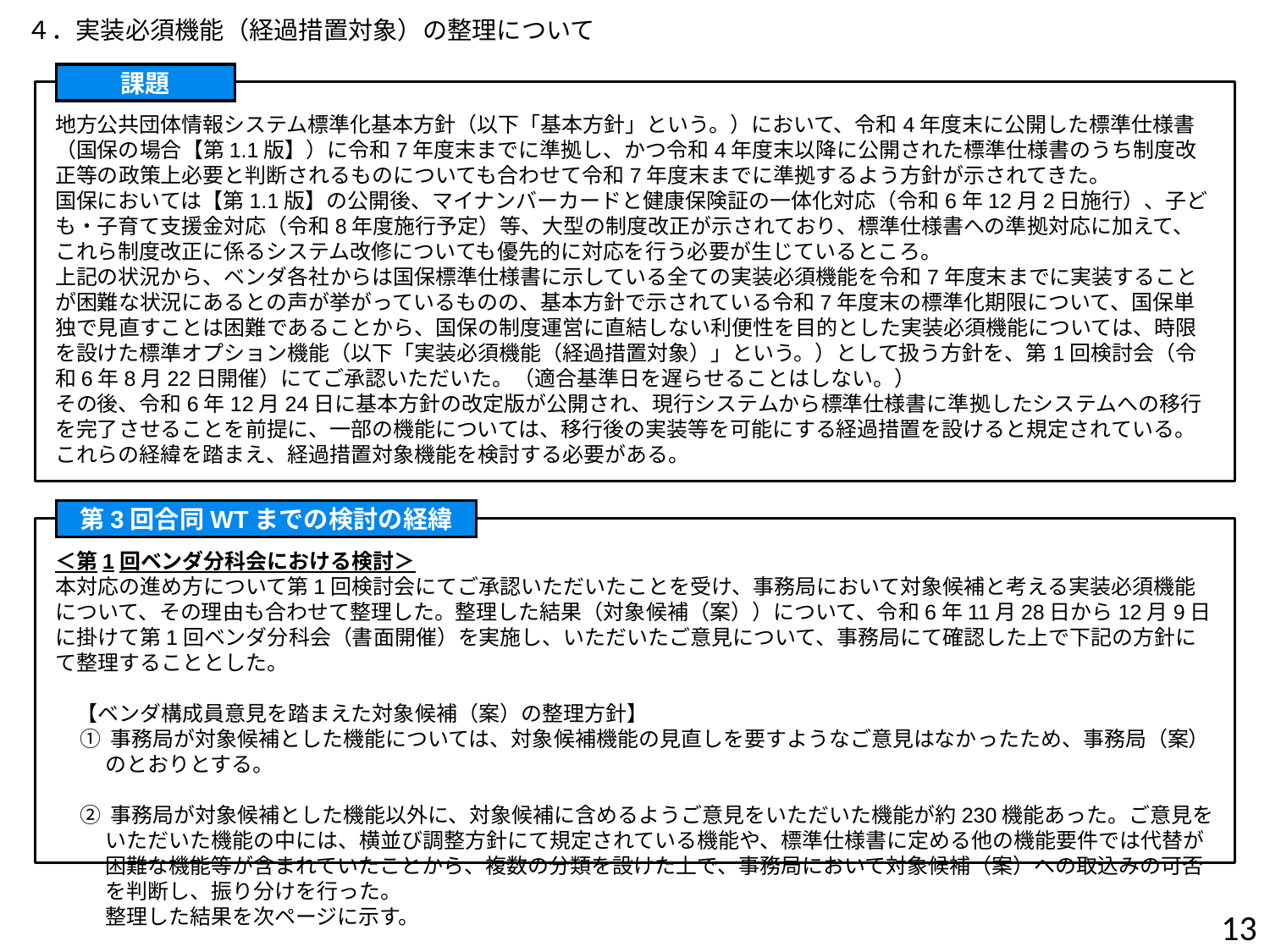

４．実装必須機能（経過措置対象）の整理について
課題
地方公共団体情報システム標準化基本方針（以下「基本方針」という。）において、令和4年度末に公開した標準仕様書（国保の場合【第1.1版】）に令和7年度末までに準拠し、かつ令和4年度末以降に公開された標準仕様書のうち制度改正等の政策上必要と判断されるものについても合わせて令和7年度末までに準拠するよう方針が示されてきた。
国保においては【第1.1版】の公開後、マイナンバーカードと健康保険証の一体化対応（令和6年12月2日施行）、子ども・子育て支援金対応（令和8年度施行予定）等、大型の制度改正が示されており、標準仕様書への準拠対応に加えて、これら制度改正に係るシステム改修についても優先的に対応を行う必要が生じているところ。
上記の状況から、ベンダ各社からは国保標準仕様書に示している全ての実装必須機能を令和7年度末までに実装することが困難な状況にあるとの声が挙がっているものの、基本方針で示されている令和7年度末の標準化期限について、国保単独で見直すことは困難であることから、国保の制度運営に直結しない利便性を目的とした実装必須機能については、時限を設けた標準オプション機能（以下「実装必須機能（経過措置対象）」という。）として扱う方針を、第1回検討会（令和6年8月22日開催）にてご承認いただいた。（適合基準日を遅らせることはしない。）
その後、令和6年12月24日に基本方針の改定版が公開され、現行システムから標準仕様書に準拠したシステムへの移行を完了させることを前提に、一部の機能については、移行後の実装等を可能にする経過措置を設けると規定されている。
これらの経緯を踏まえ、経過措置対象機能を検討する必要がある。
第3回合同WTまでの検討の経緯
＜第1回ベンダ分科会における検討＞
本対応の進め方について第1回検討会にてご承認いただいたことを受け、事務局において対象候補と考える実装必須機能について、その理由も合わせて整理した。整理した結果（対象候補（案））について、令和6年11月28日から12月9日に掛けて第1回ベンダ分科会（書面開催）を実施し、いただいたご意見について、事務局にて確認した上で下記の方針にて整理することとした。

　【ベンダ構成員意見を踏まえた対象候補（案）の整理方針】
① 事務局が対象候補とした機能については、対象候補機能の見直しを要すようなご意見はなかったため、事務局（案）のとおりとする。

② 事務局が対象候補とした機能以外に、対象候補に含めるようご意見をいただいた機能が約230機能あった。ご意見をいただいた機能の中には、横並び調整方針にて規定されている機能や、標準仕様書に定める他の機能要件では代替が困難な機能等が含まれていたことから、複数の分類を設けた上で、事務局において対象候補（案）への取込みの可否を判断し、振り分けを行った。
整理した結果を次ページに示す。
13